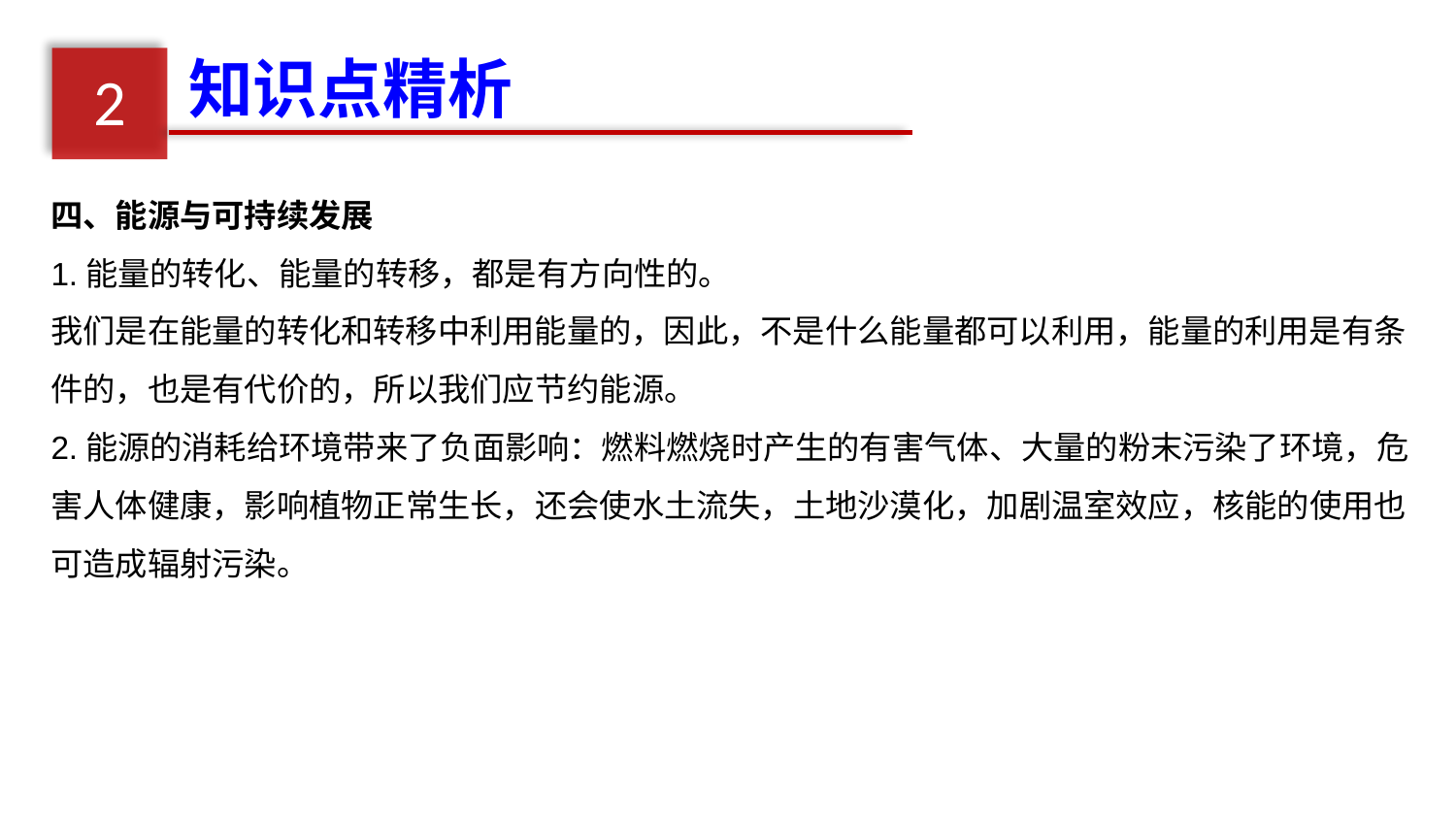

知识点精析

2
四、能源与可持续发展
1.能量的转化、能量的转移，都是有方向性的。
我们是在能量的转化和转移中利用能量的，因此，不是什么能量都可以利用，能量的利用是有条件的，也是有代价的，所以我们应节约能源。
2.能源的消耗给环境带来了负面影响：燃料燃烧时产生的有害气体、大量的粉末污染了环境，危害人体健康，影响植物正常生长，还会使水土流失，土地沙漠化，加剧温室效应，核能的使用也可造成辐射污染。